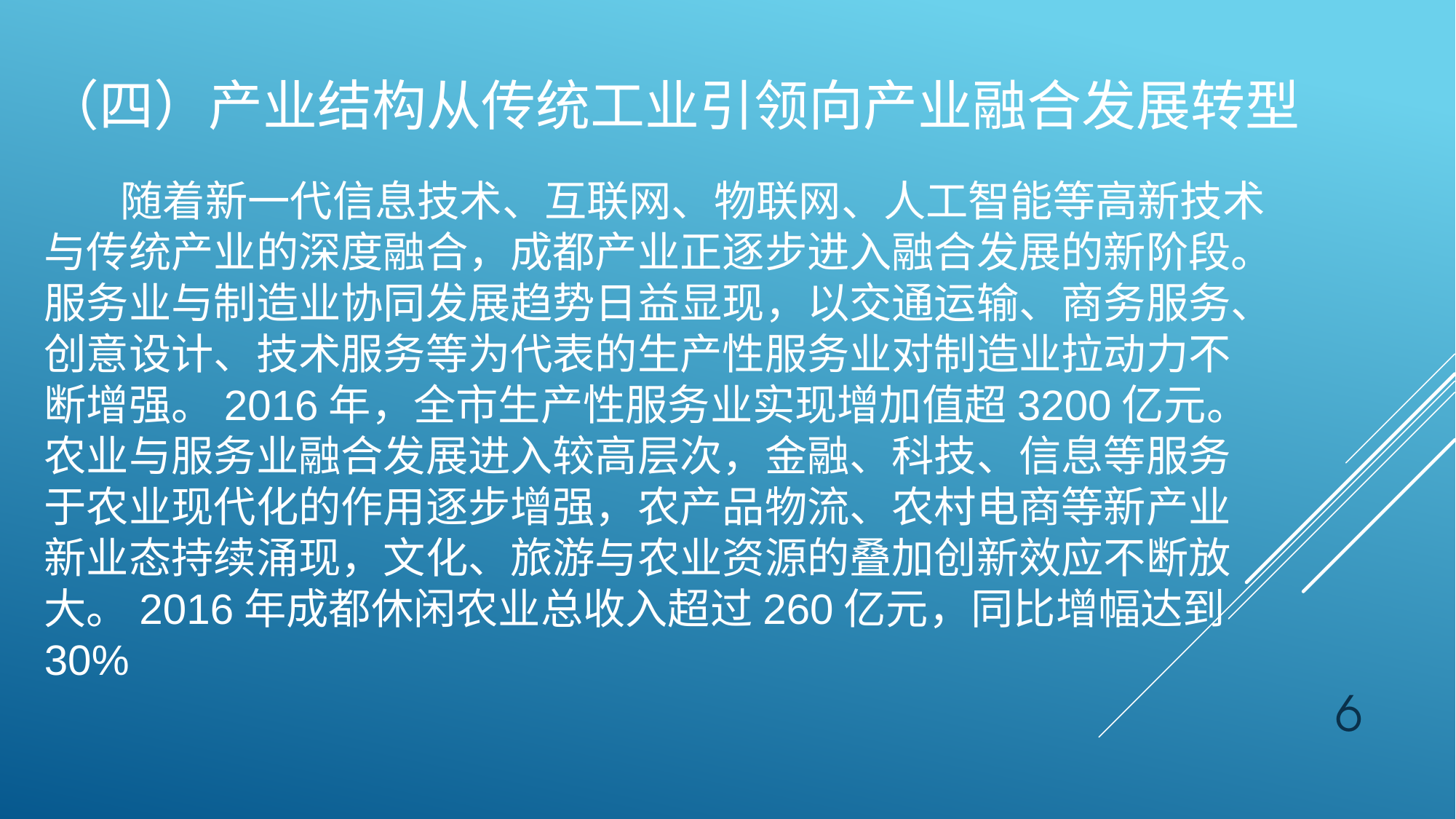

# （四）产业结构从传统工业引领向产业融合发展转型
       随着新一代信息技术、互联网、物联网、人工智能等高新技术与传统产业的深度融合，成都产业正逐步进入融合发展的新阶段。服务业与制造业协同发展趋势日益显现，以交通运输、商务服务、创意设计、技术服务等为代表的生产性服务业对制造业拉动力不断增强。2016年，全市生产性服务业实现增加值超3200亿元。农业与服务业融合发展进入较高层次，金融、科技、信息等服务于农业现代化的作用逐步增强，农产品物流、农村电商等新产业新业态持续涌现，文化、旅游与农业资源的叠加创新效应不断放大。2016年成都休闲农业总收入超过260亿元，同比增幅达到30%
6